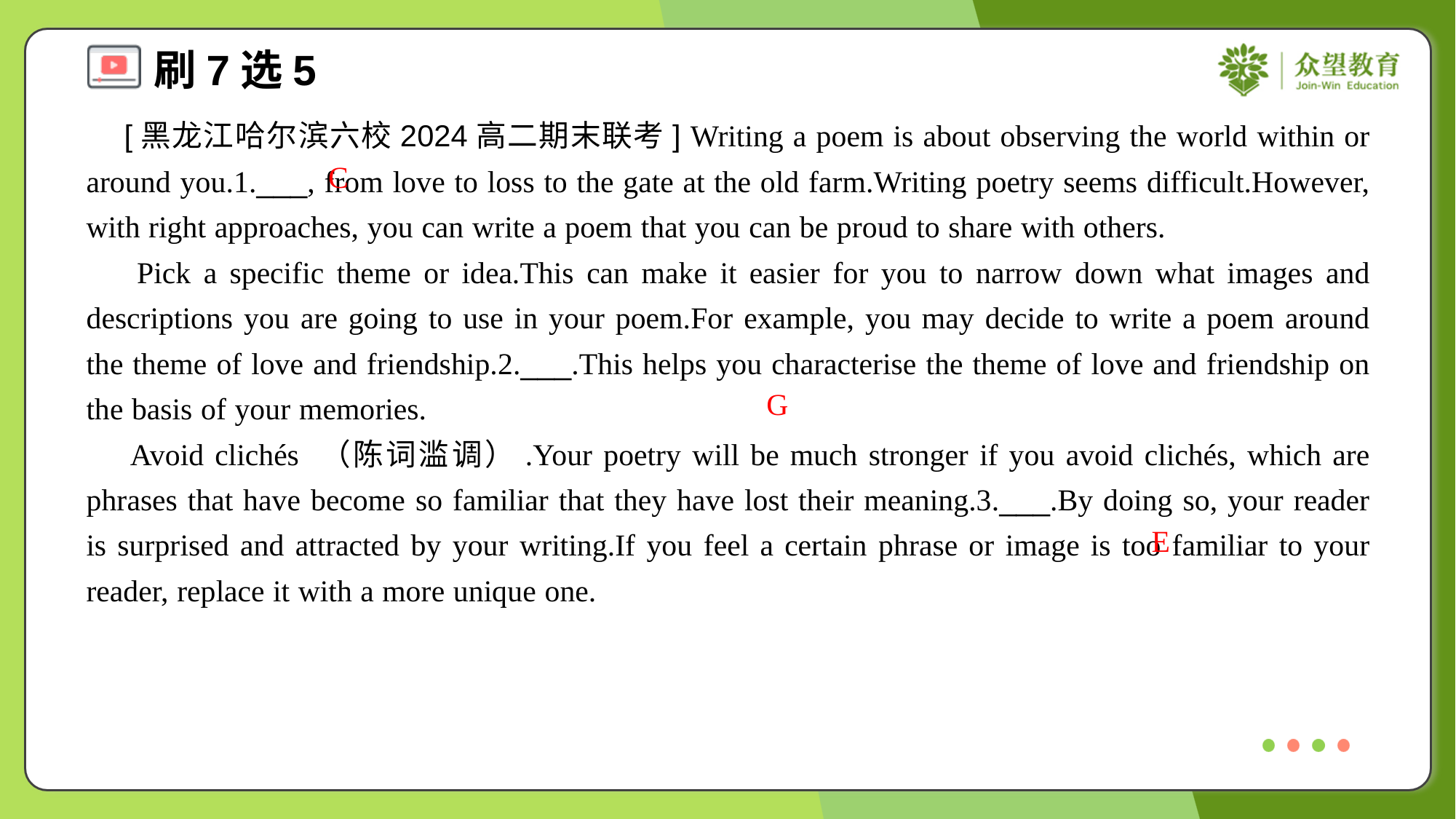

[黑龙江哈尔滨六校2024高二期末联考] Writing a poem is about observing the world within or around you.1.___, from love to loss to the gate at the old farm.Writing poetry seems difficult.However, with right approaches, you can write a poem that you can be proud to share with others.
    Pick a specific theme or idea.This can make it easier for you to narrow down what images and descriptions you are going to use in your poem.For example, you may decide to write a poem around the theme of love and friendship.2.___.This helps you characterise the theme of love and friendship on the basis of your memories.
    Avoid clichés （陈词滥调）.Your poetry will be much stronger if you avoid clichés, which are phrases that have become so familiar that they have lost their meaning.3.___.By doing so, your reader is surprised and attracted by your writing.If you feel a certain phrase or image is too familiar to your reader, replace it with a more unique one.

C
G
E